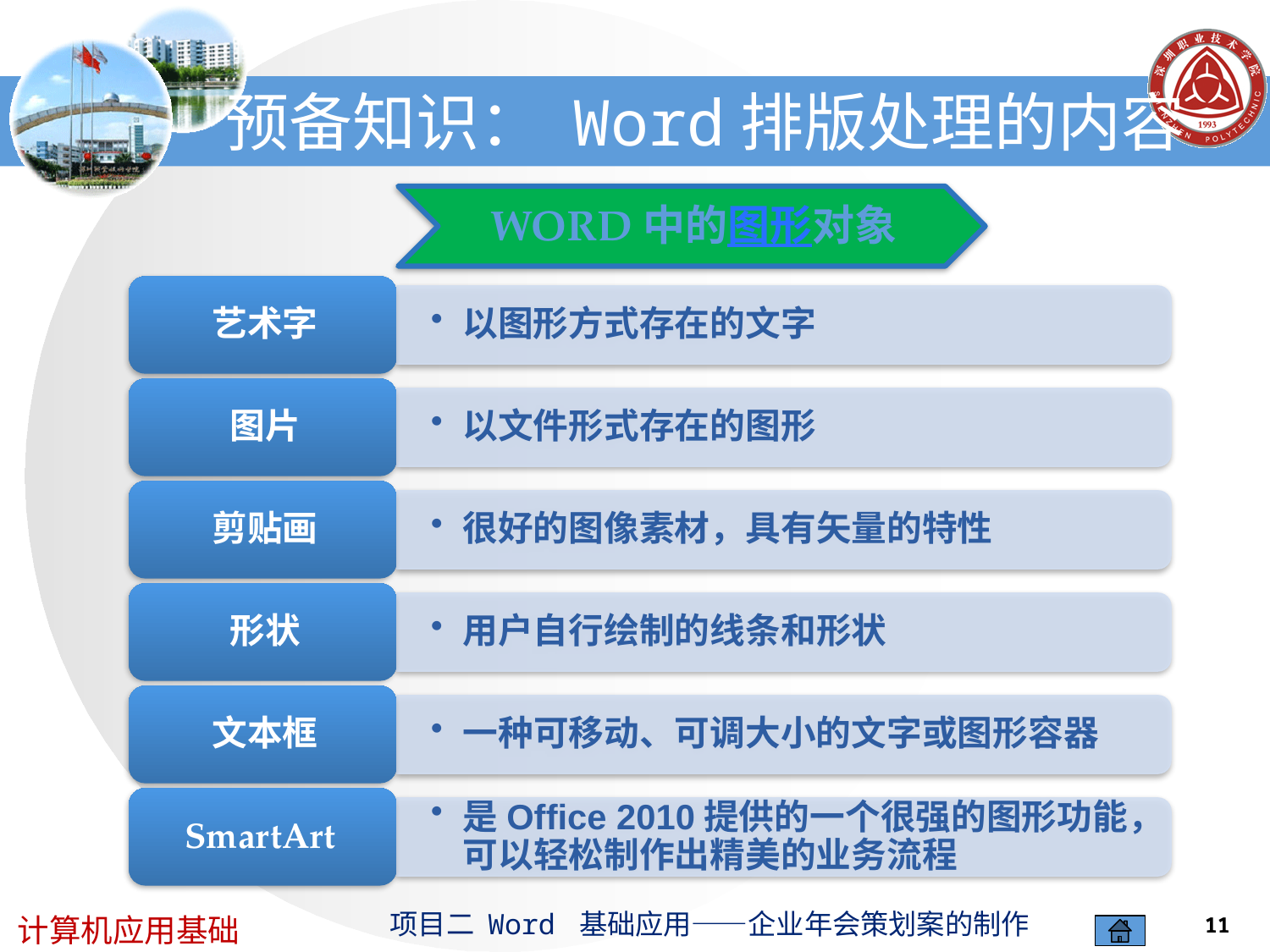

# 预备知识： Word排版处理的内容
Word中的图形对象
以图形方式存在的文字
艺术字
以文件形式存在的图形
图片
很好的图像素材，具有矢量的特性
剪贴画
用户自行绘制的线条和形状
形状
一种可移动、可调大小的文字或图形容器
文本框
是Office 2010提供的一个很强的图形功能，可以轻松制作出精美的业务流程
SmartArt
11